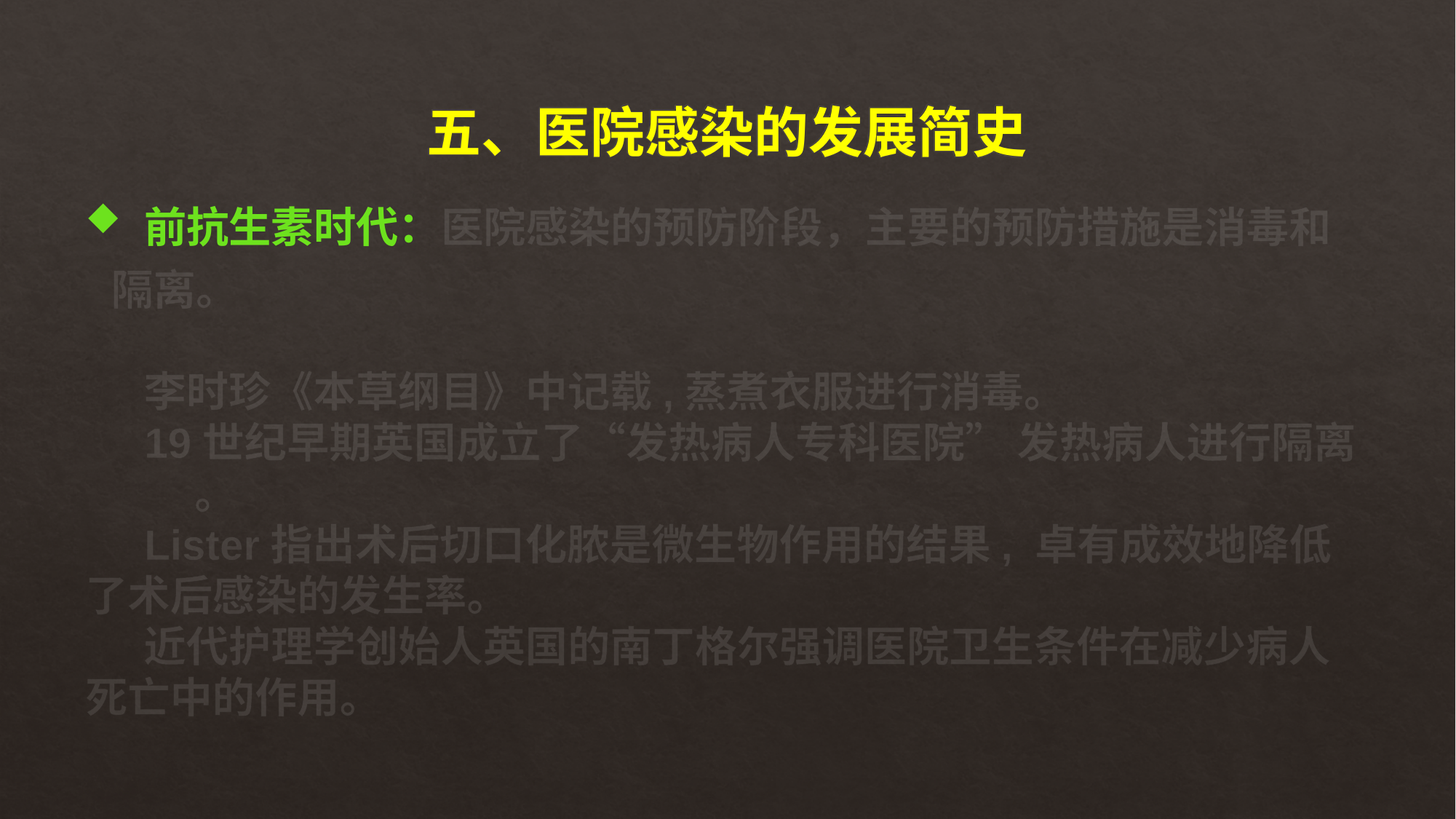

# 五、医院感染的发展简史
 前抗生素时代：医院感染的预防阶段，主要的预防措施是消毒和隔离。

     李时珍《本草纲目》中记载,蒸煮衣服进行消毒。
     19世纪早期英国成立了“发热病人专科医院” 发热病人进行隔离	。
     Lister指出术后切口化脓是微生物作用的结果, 卓有成效地降低了术后感染的发生率。
     近代护理学创始人英国的南丁格尔强调医院卫生条件在减少病人死亡中的作用。